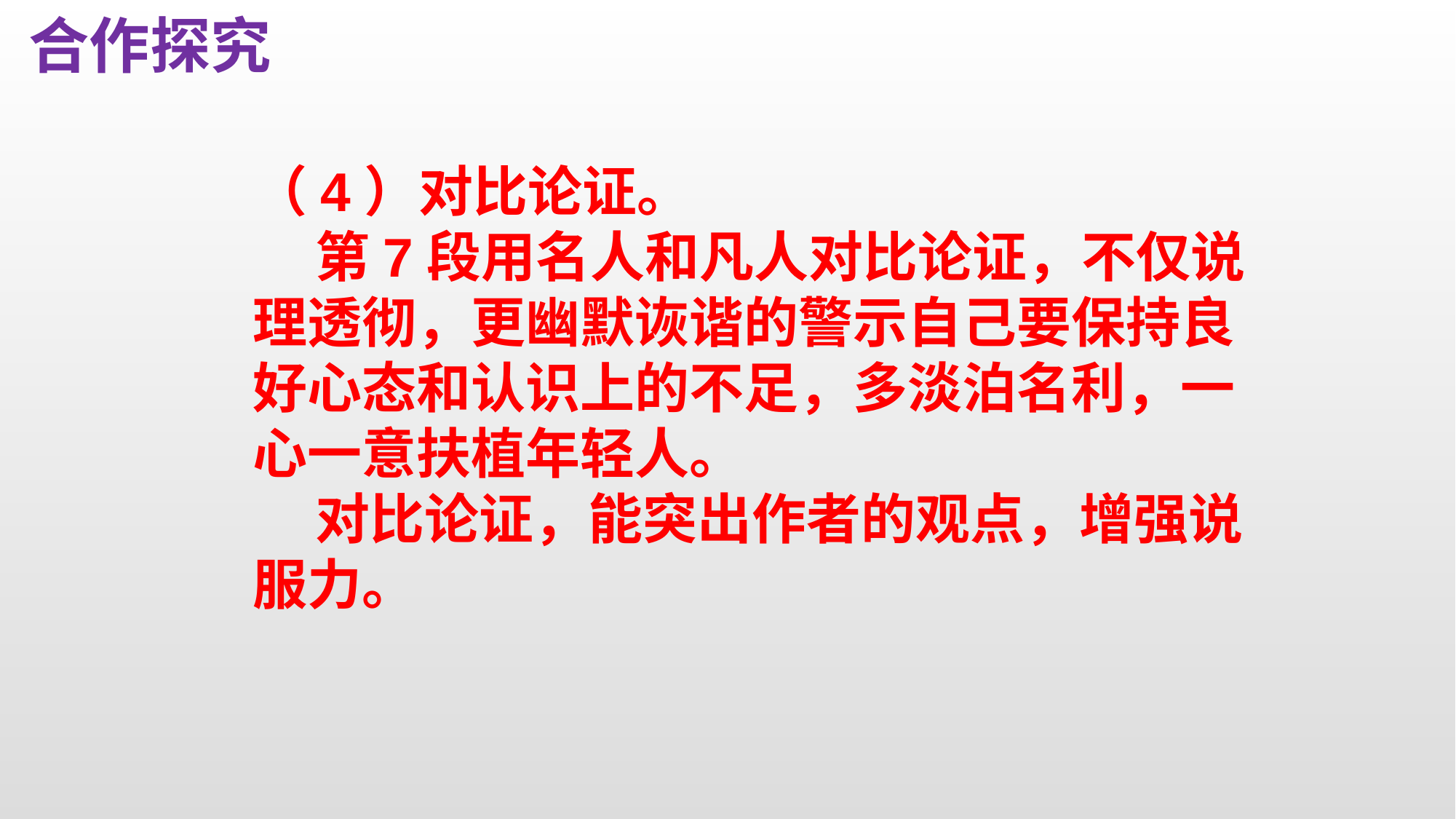

合作探究
（4）对比论证。
    第7段用名人和凡人对比论证，不仅说理透彻，更幽默诙谐的警示自己要保持良好心态和认识上的不足，多淡泊名利，一心一意扶植年轻人。
    对比论证，能突出作者的观点，增强说服力。